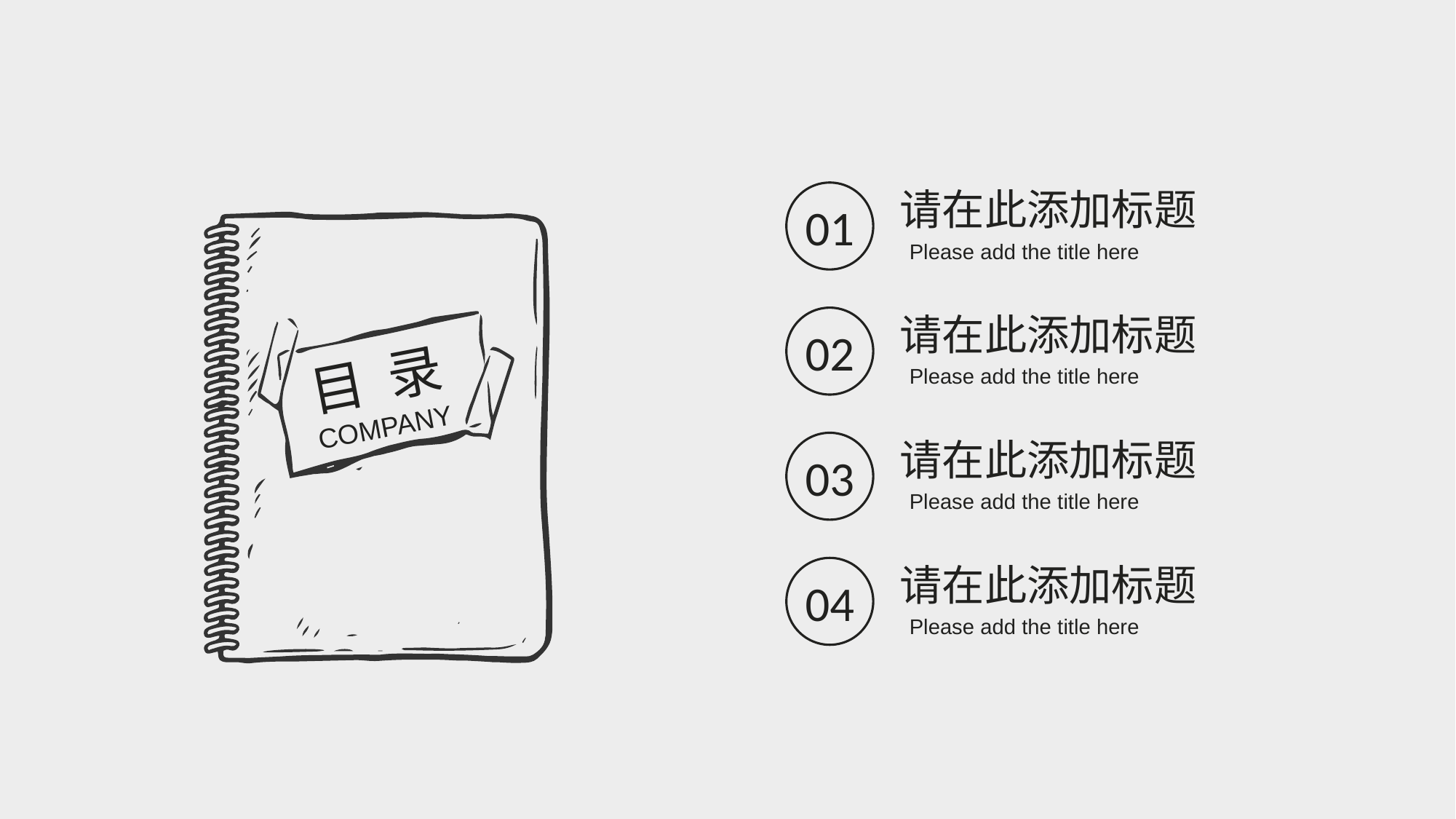

请在此添加标题

01
Please add the title here

请在此添加标题

02
Please add the title here

目  录
COMPANY

请在此添加标题

03
Please add the title here

请在此添加标题

04
Please add the title here